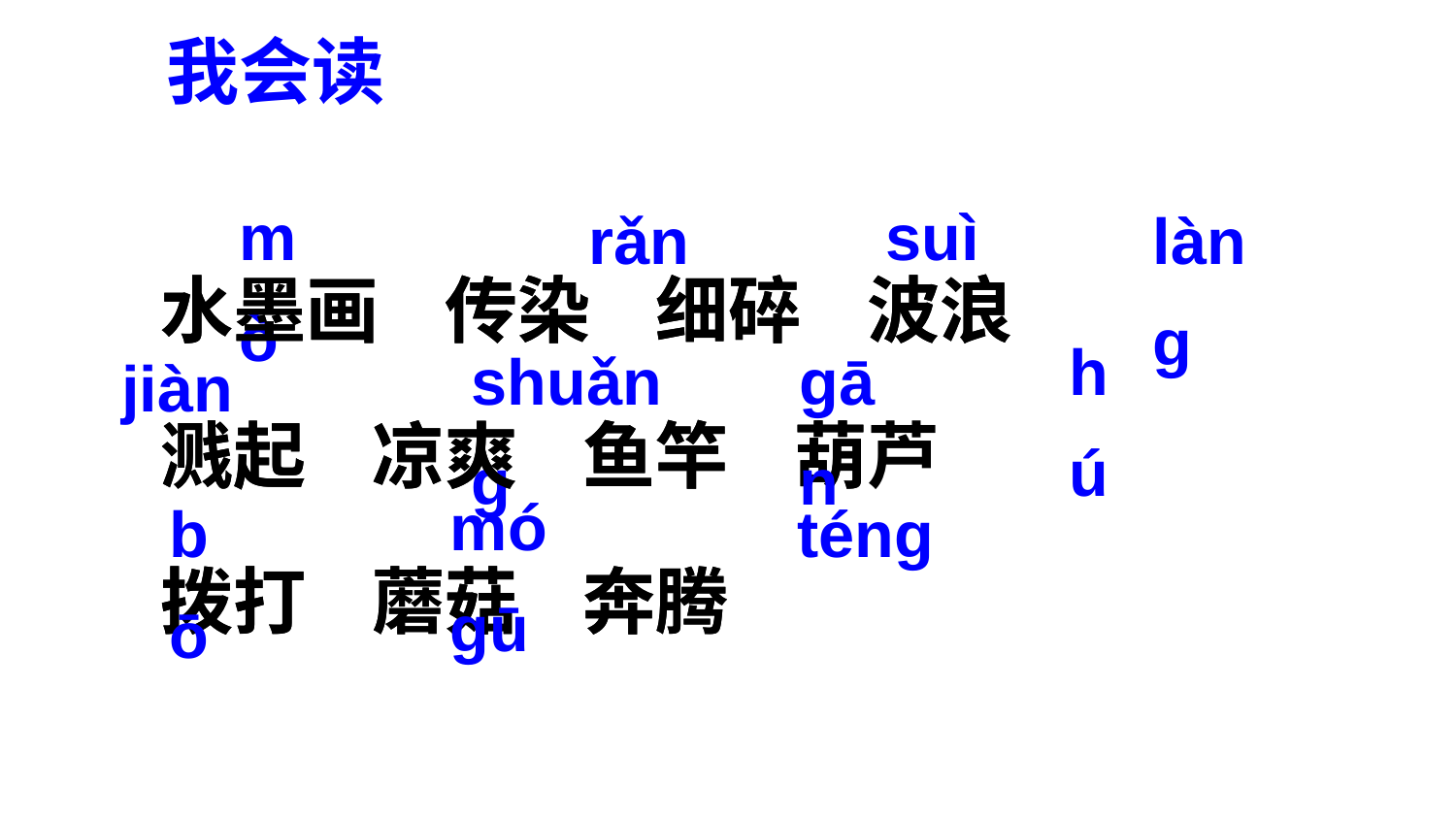

我会读
mò
suì
rǎn
lànɡ
水墨画    传染    细碎    波浪
溅起    凉爽    鱼竿    葫芦
拨打    蘑菇    奔腾
水墨画    传染    细碎    波浪
溅起    凉爽    鱼竿    葫
拨打    蘑菇    奔腾
hú
shuǎnɡ
ɡān
jiàn
mó ɡū
bō
ténɡ